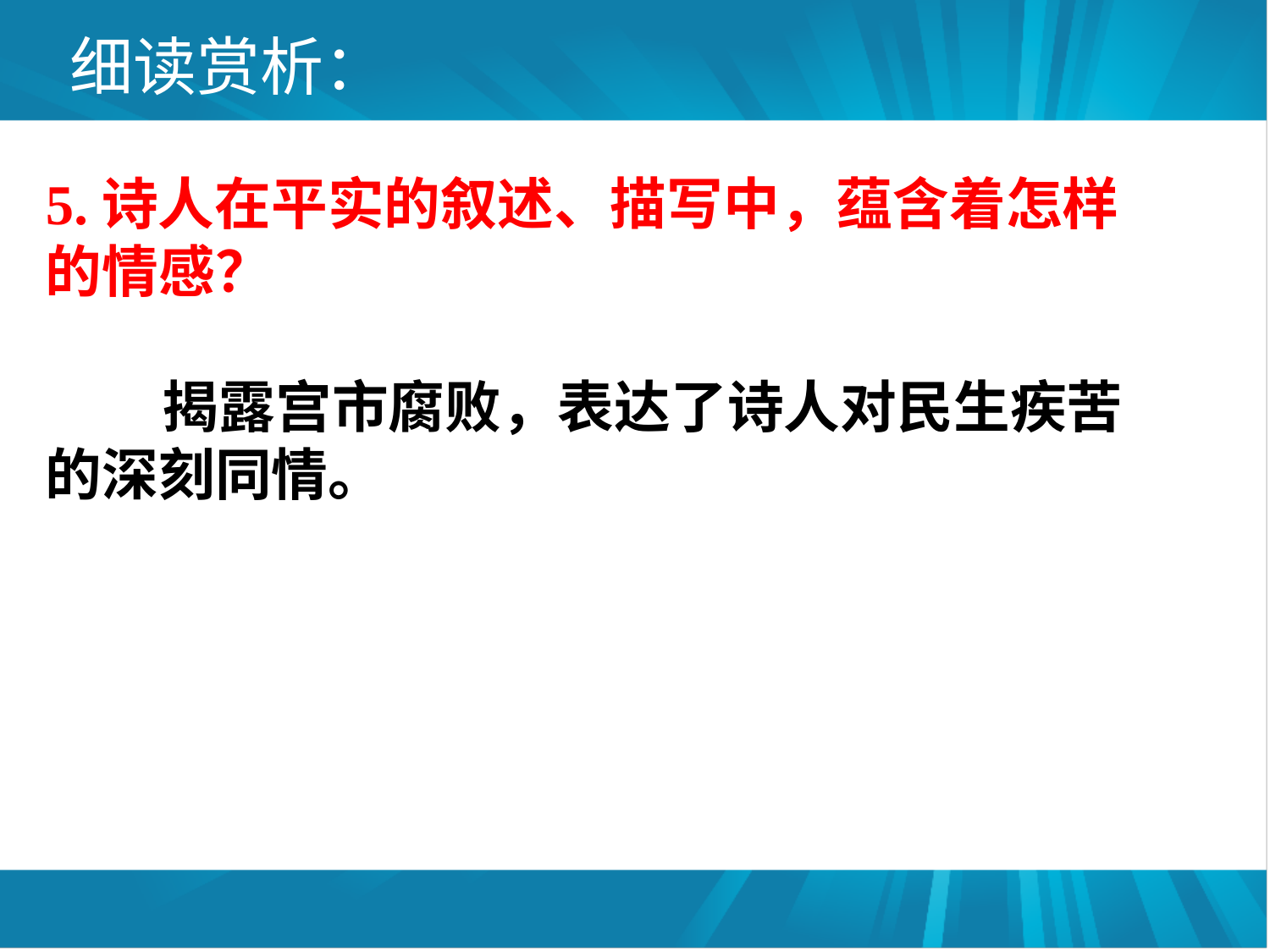

细读赏析：
5.诗人在平实的叙述、描写中，蕴含着怎样的情感？

        揭露宫市腐败，表达了诗人对民生疾苦的深刻同情。